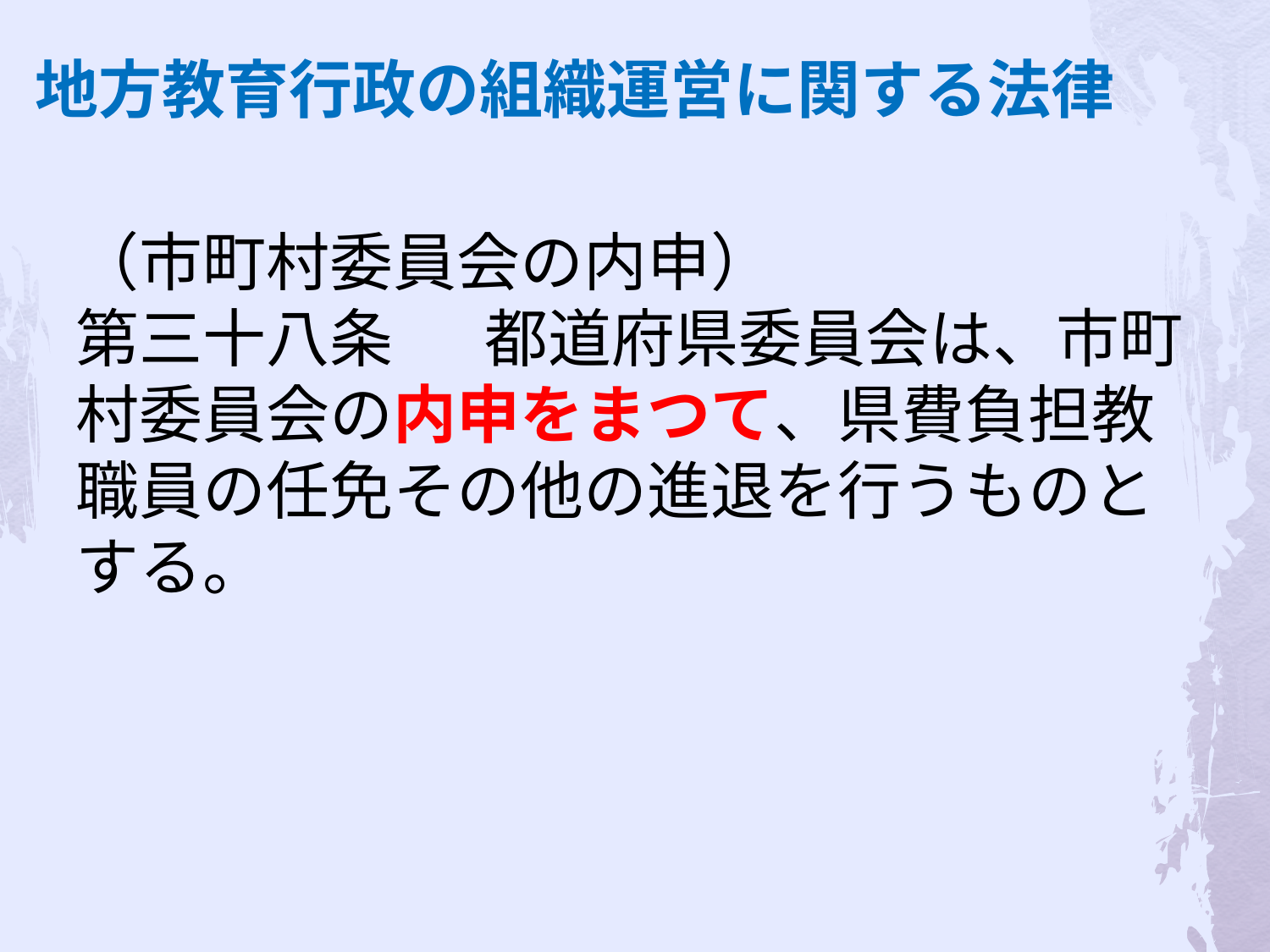

地方教育行政の組織運営に関する法律
（市町村委員会の内申）
第三十八条  　都道府県委員会は、市町村委員会の内申をまつて、県費負担教職員の任免その他の進退を行うものとする。